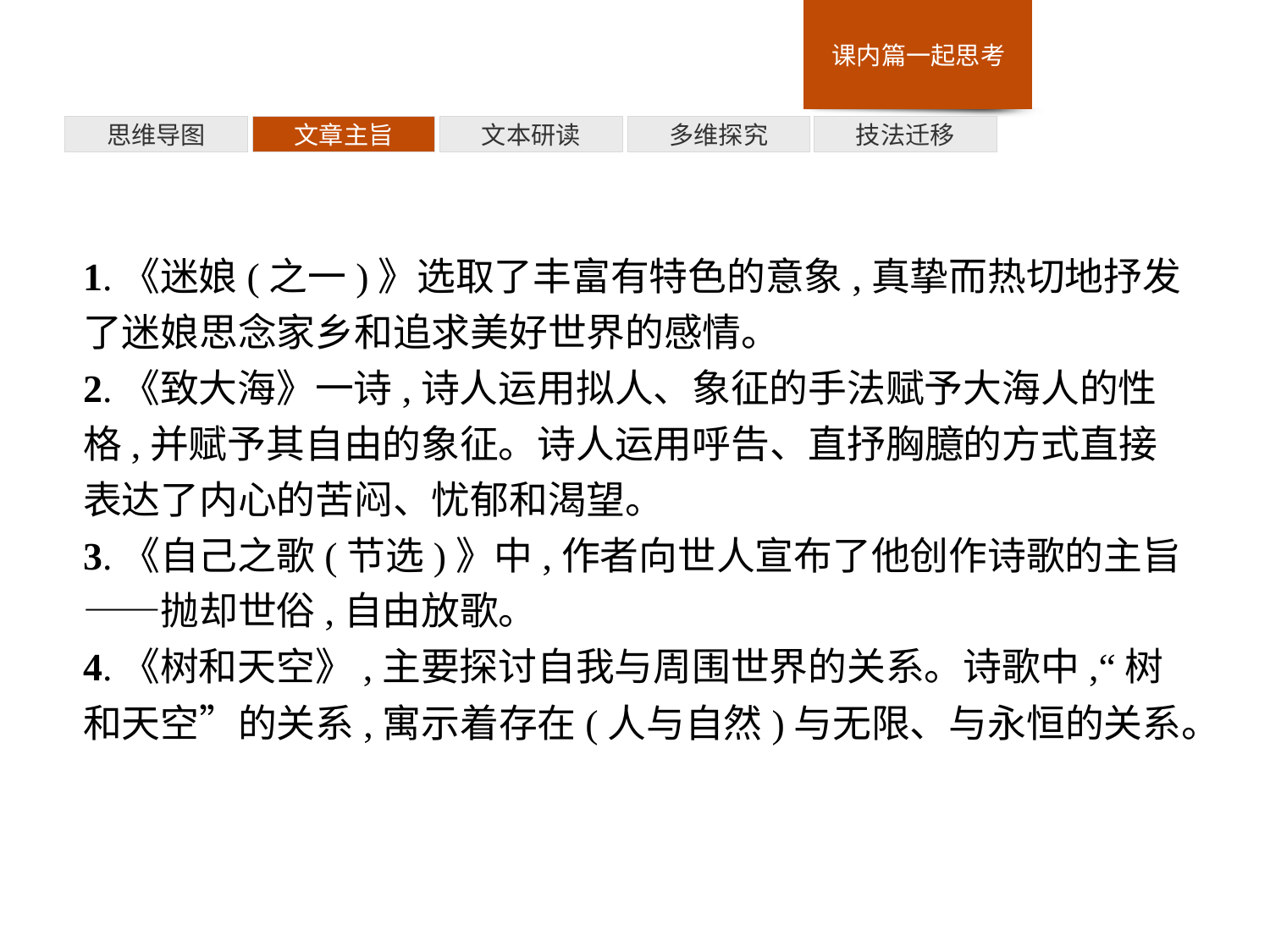

多维探究
思维导图
文章主旨
文本研读
技法迁移
1.《迷娘(之一)》选取了丰富有特色的意象,真挚而热切地抒发了迷娘思念家乡和追求美好世界的感情。
2.《致大海》一诗,诗人运用拟人、象征的手法赋予大海人的性格,并赋予其自由的象征。诗人运用呼告、直抒胸臆的方式直接表达了内心的苦闷、忧郁和渴望。
3.《自己之歌(节选)》中,作者向世人宣布了他创作诗歌的主旨——抛却世俗,自由放歌。
4.《树和天空》,主要探讨自我与周围世界的关系。诗歌中,“树和天空”的关系,寓示着存在(人与自然)与无限、与永恒的关系。